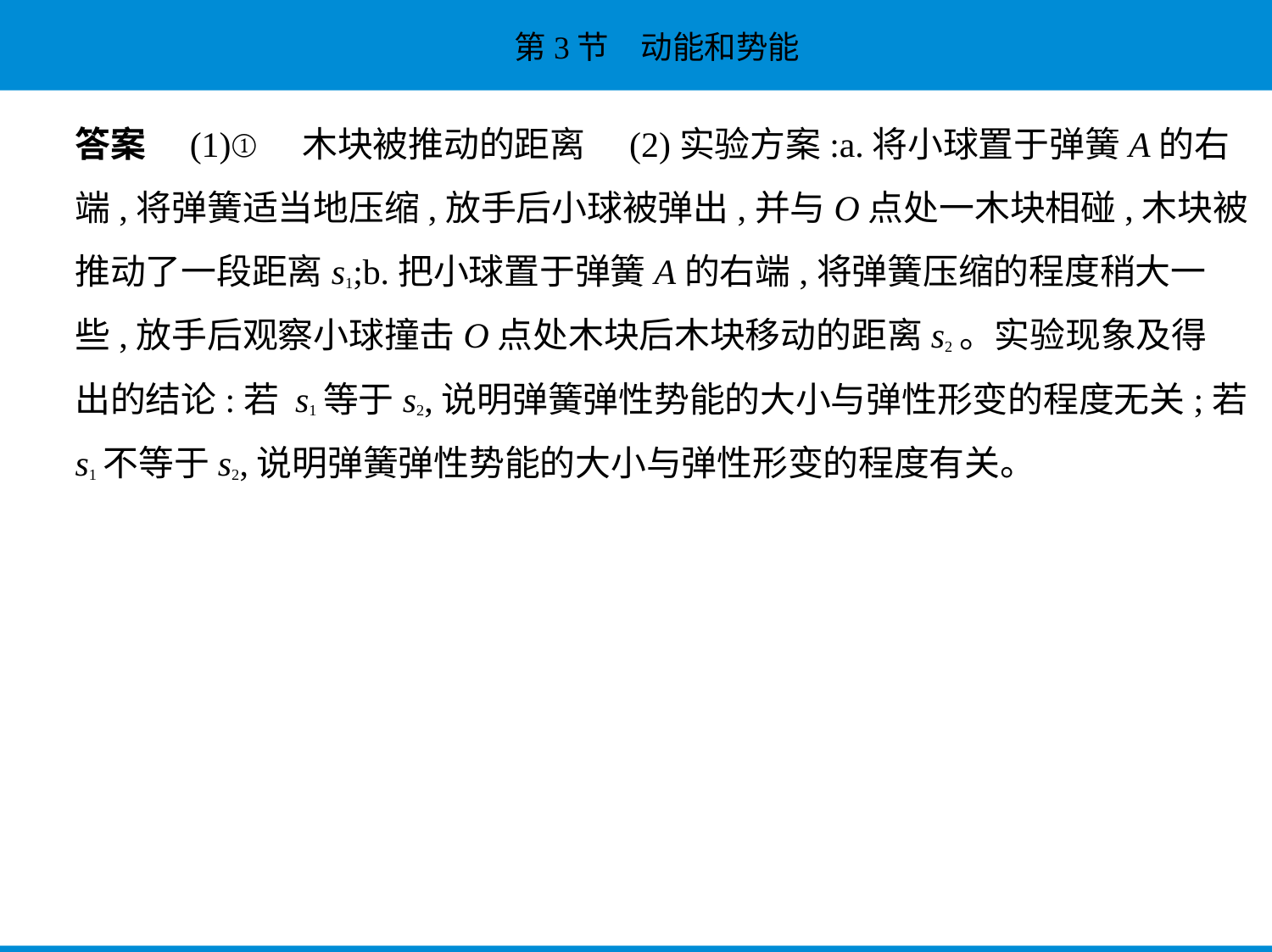

答案　(1)①　木块被推动的距离　(2)实验方案:a.将小球置于弹簧A的右
端,将弹簧适当地压缩,放手后小球被弹出,并与O点处一木块相碰,木块被
推动了一段距离s1;b.把小球置于弹簧A的右端,将弹簧压缩的程度稍大一
些,放手后观察小球撞击O点处木块后木块移动的距离s2。实验现象及得
出的结论:若 s1等于s2,说明弹簧弹性势能的大小与弹性形变的程度无关;若
s1不等于s2,说明弹簧弹性势能的大小与弹性形变的程度有关。